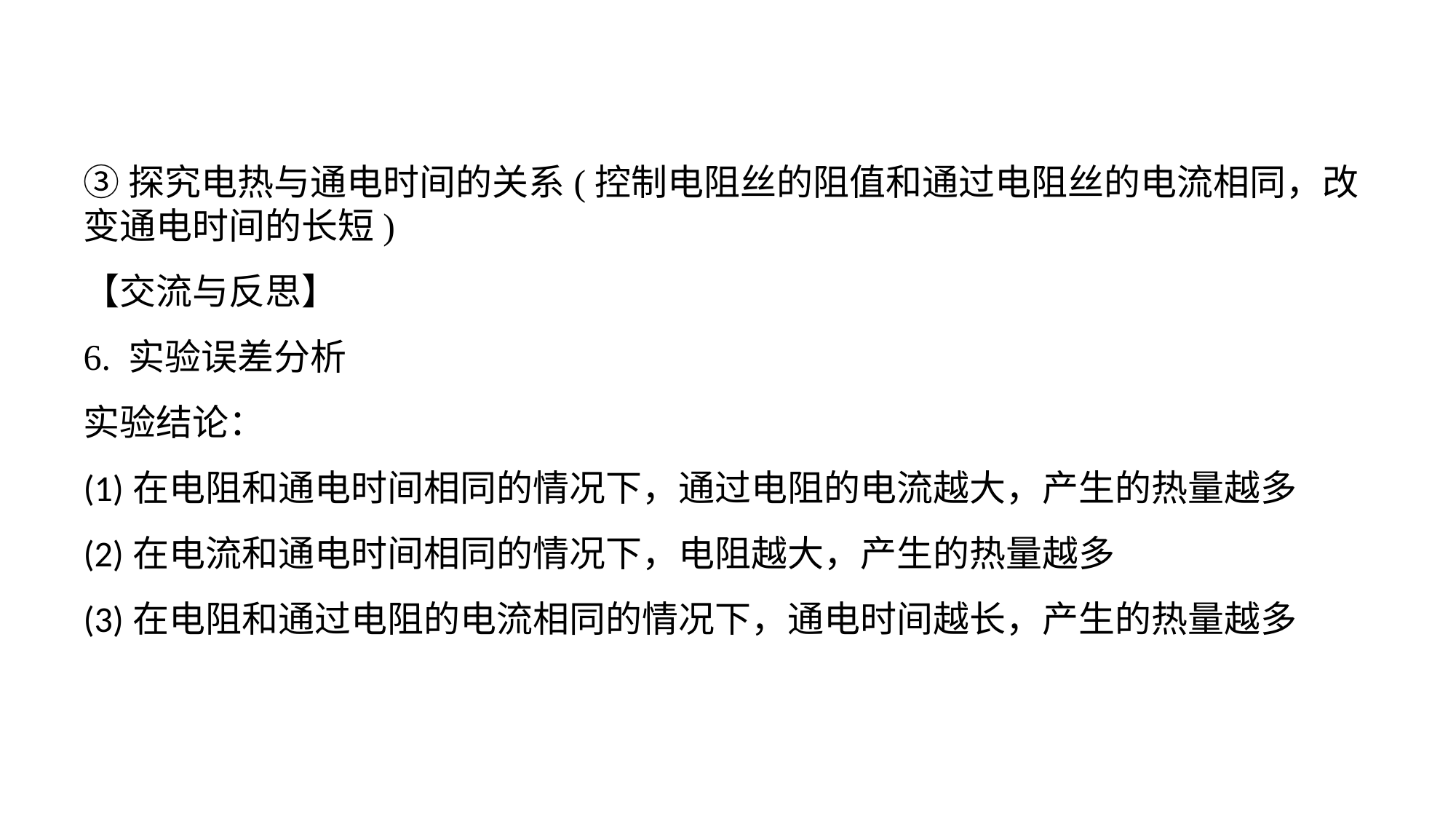

③探究电热与通电时间的关系(控制电阻丝的阻值和通过电阻丝的电流相同，改变通电时间的长短)【交流与反思】
6. 实验误差分析实验结论：(1)在电阻和通电时间相同的情况下，通过电阻的电流越大，产生的热量越多(2)在电流和通电时间相同的情况下，电阻越大，产生的热量越多(3)在电阻和通过电阻的电流相同的情况下，通电时间越长，产生的热量越多